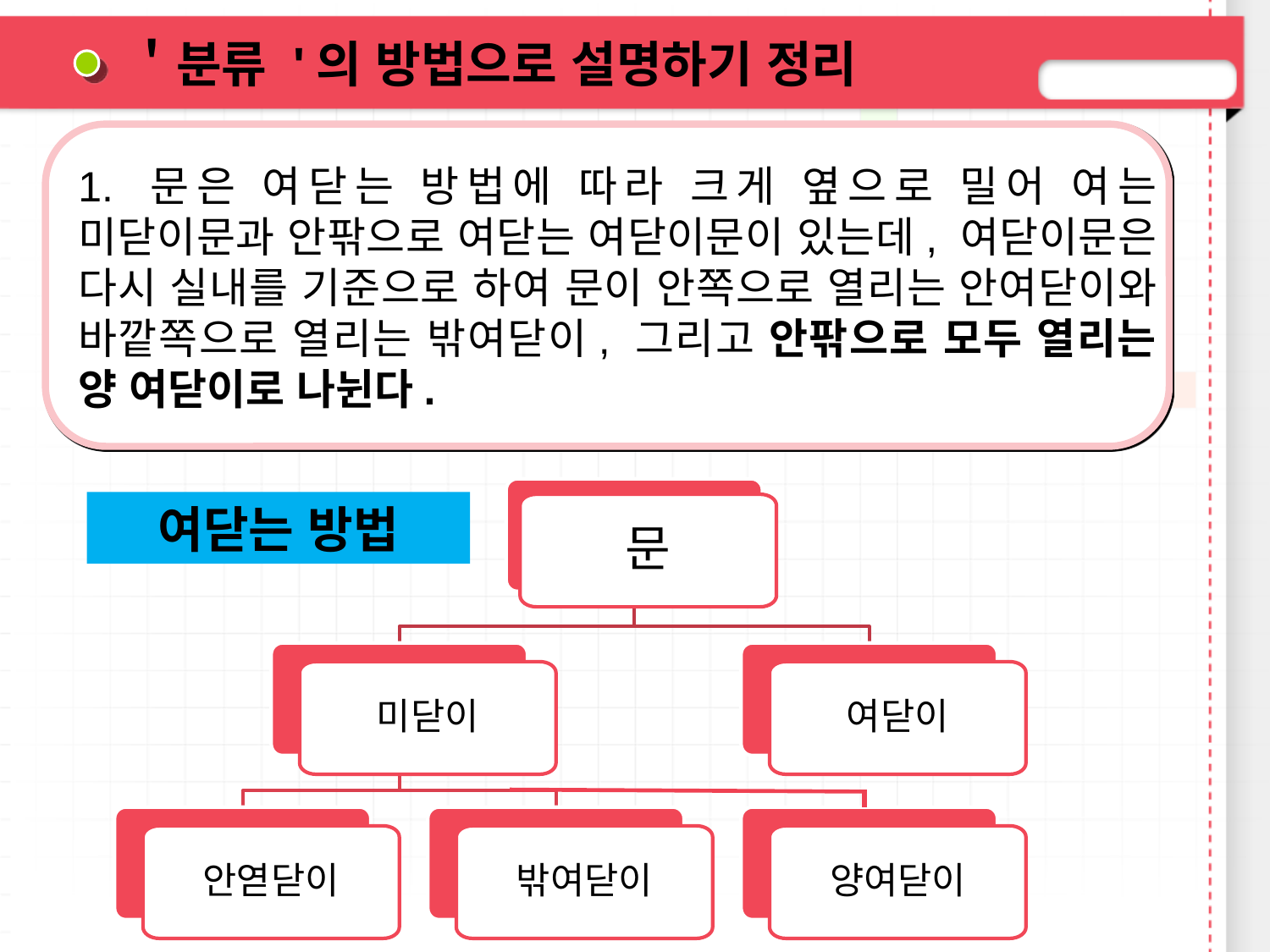

＇분류 '의 방법으로 설명하기 정리

1. 문은 여닫는 방법에 따라 크게 옆으로 밀어 여는 미닫이문과 안팎으로 여닫는 여닫이문이 있는데, 여닫이문은 다시 실내를 기준으로 하여 문이 안쪽으로 열리는 안여닫이와 바깥쪽으로 열리는 밖여닫이, 그리고 안팎으로 모두 열리는 양 여닫이로 나뉜다.

문

미닫이
여닫이

안엳닫이
밖여닫이
양여닫이
여닫는 방법